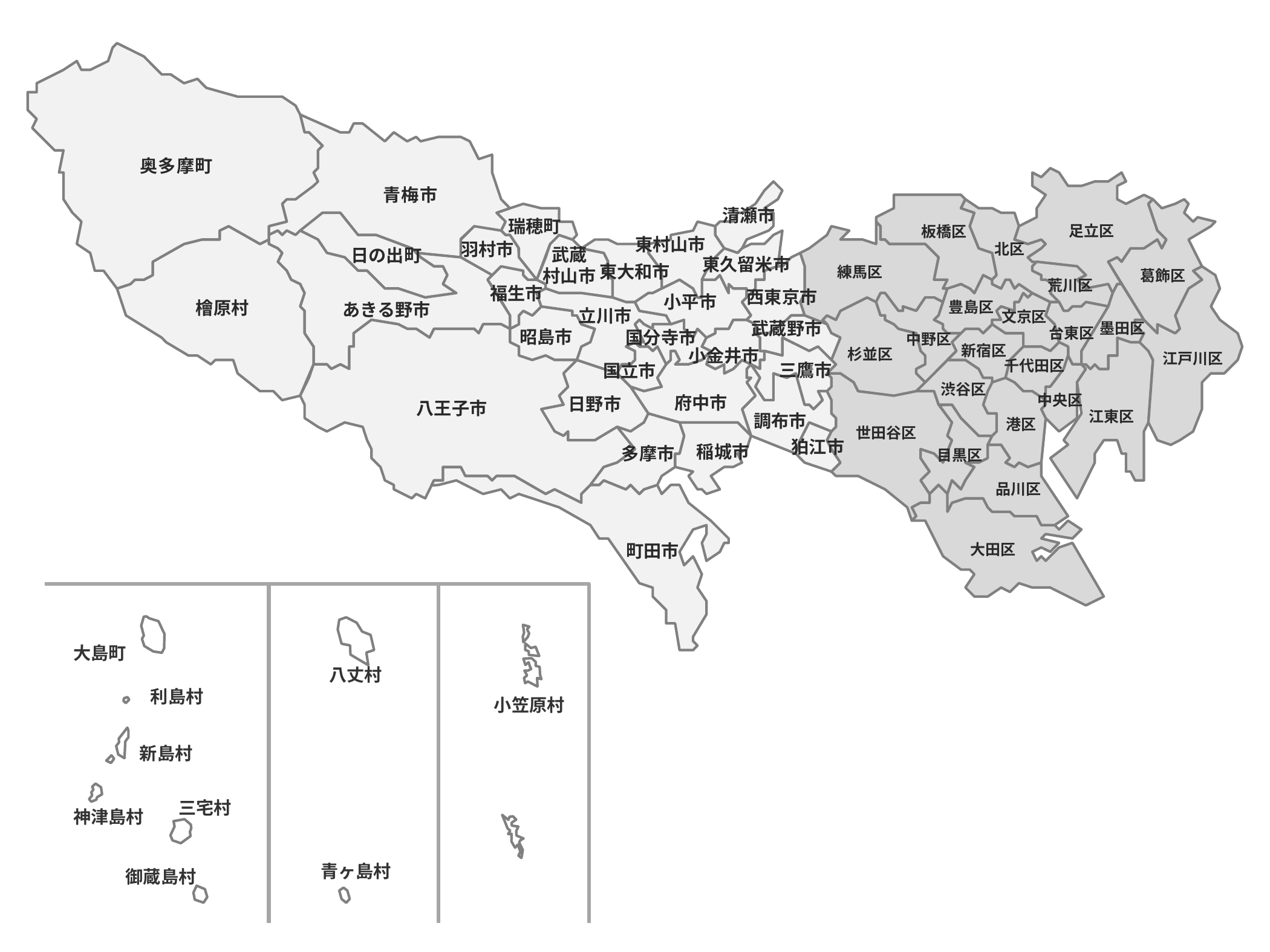

奥多摩町
青梅市
清瀬市
瑞穂町
足立区
板橋区
東村山市
羽村市
北区
武蔵
村山市
日の出町
東久留米市
東大和市
練馬区
葛飾区
荒川区
福生市
西東京市
小平市
檜原村
豊島区
あきる野市
立川市
文京区
武蔵野市
墨田区
台東区
昭島市
国分寺市
中野区
新宿区
小金井市
杉並区
江戸川区
千代田区
三鷹市
国立市
渋谷区
中央区
府中市
日野市
八王子市
江東区
調布市
港区
世田谷区
狛江市
稲城市
多摩市
目黒区
品川区
町田市
大田区

大島町
八丈村
利島村
小笠原村
新島村
三宅村
神津島村
青ヶ島村
御蔵島村